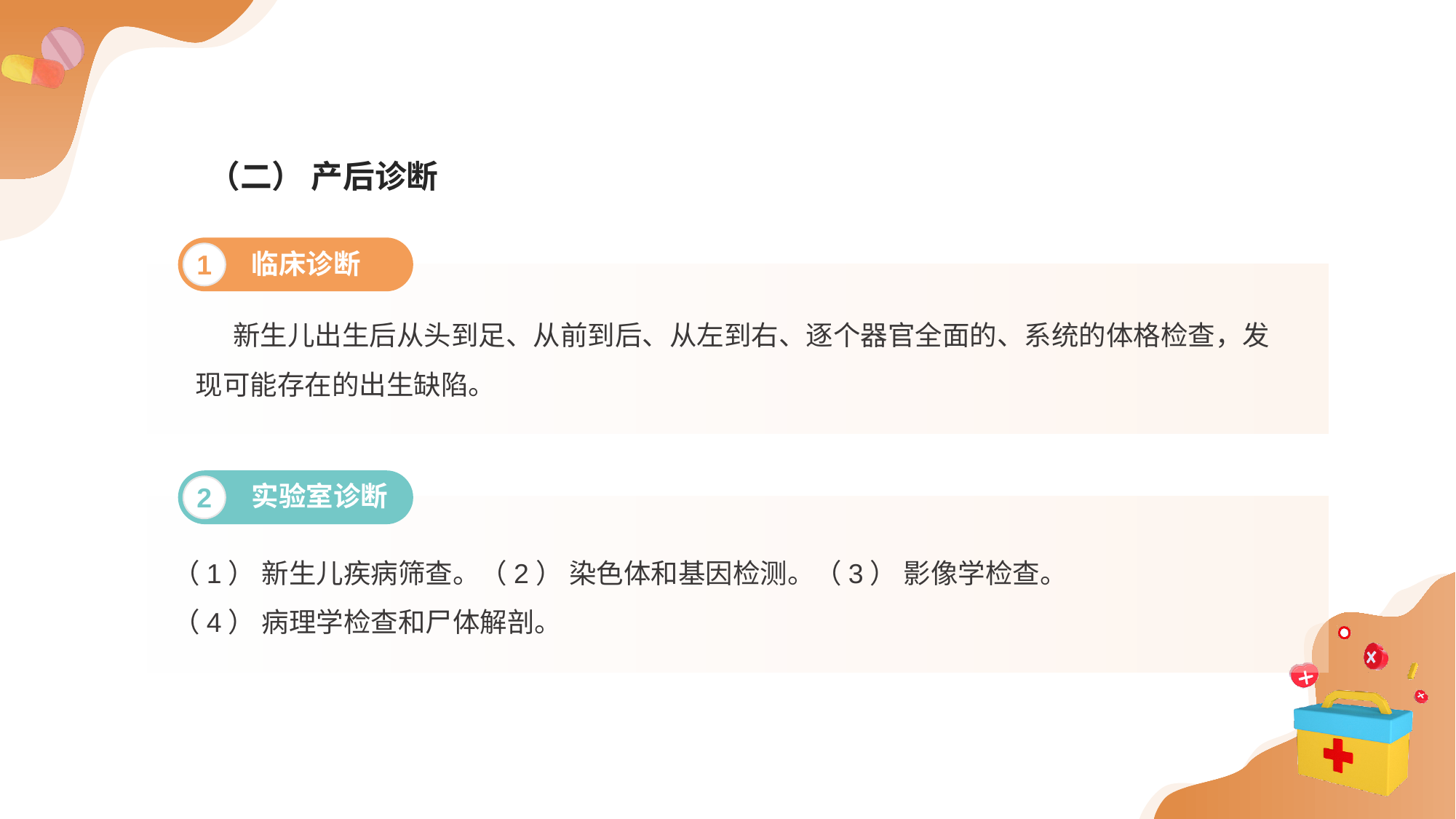

（二） 产后诊断

临床诊断

1

     新生儿出生后从头到足、从前到后、从左到右、逐个器官全面的、系统的体格检查，发
现可能存在的出生缺陷。

实验室诊断

2

（1） 新生儿疾病筛查。（2） 染色体和基因检测。（3） 影像学检查。
（4） 病理学检查和尸体解剖。